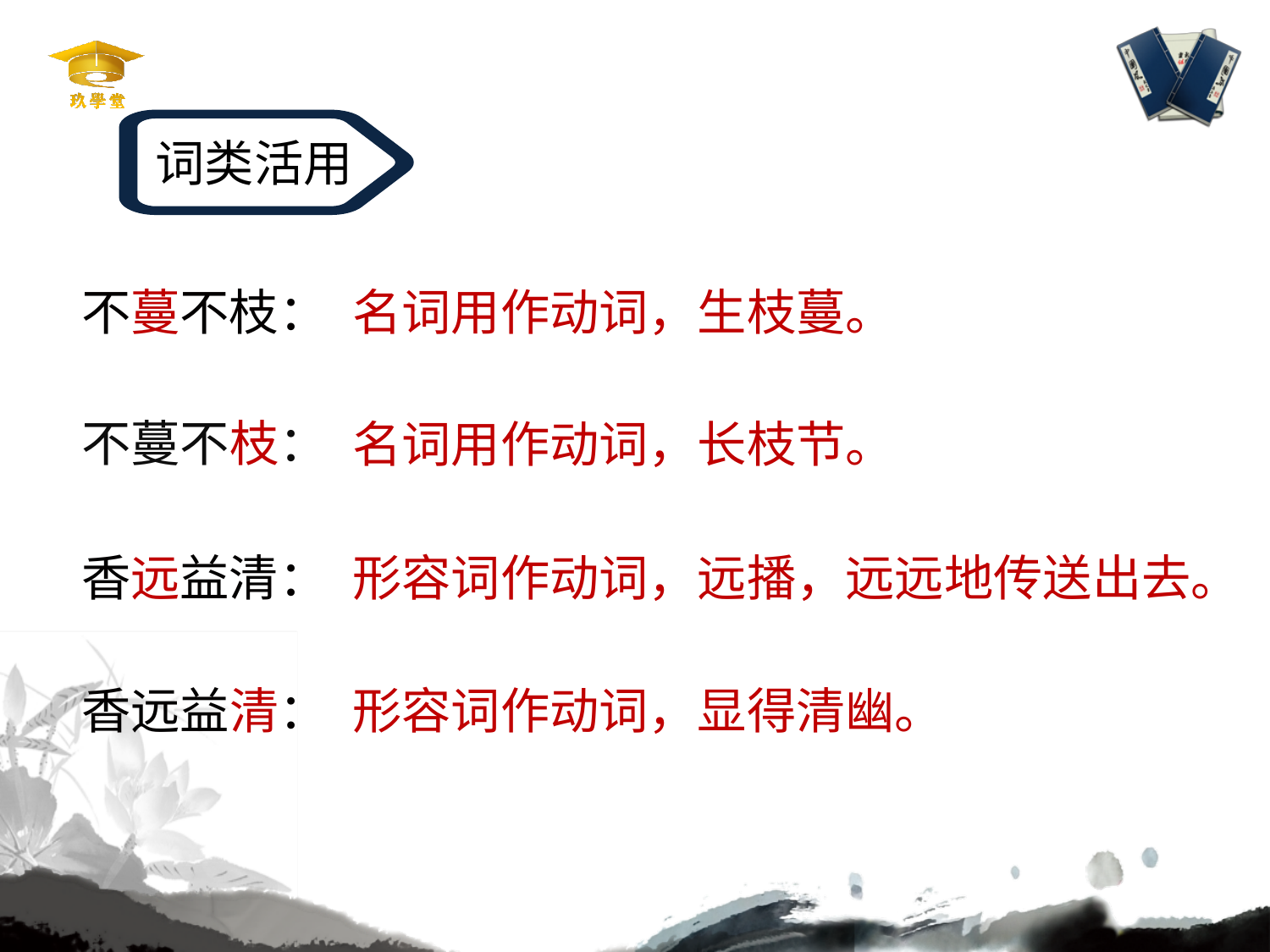

词类活用
不蔓不枝：
名词用作动词，生枝蔓。
不蔓不枝：
名词用作动词，长枝节。
香远益清：
形容词作动词，远播，远远地传送出去。
香远益清：
形容词作动词，显得清幽。